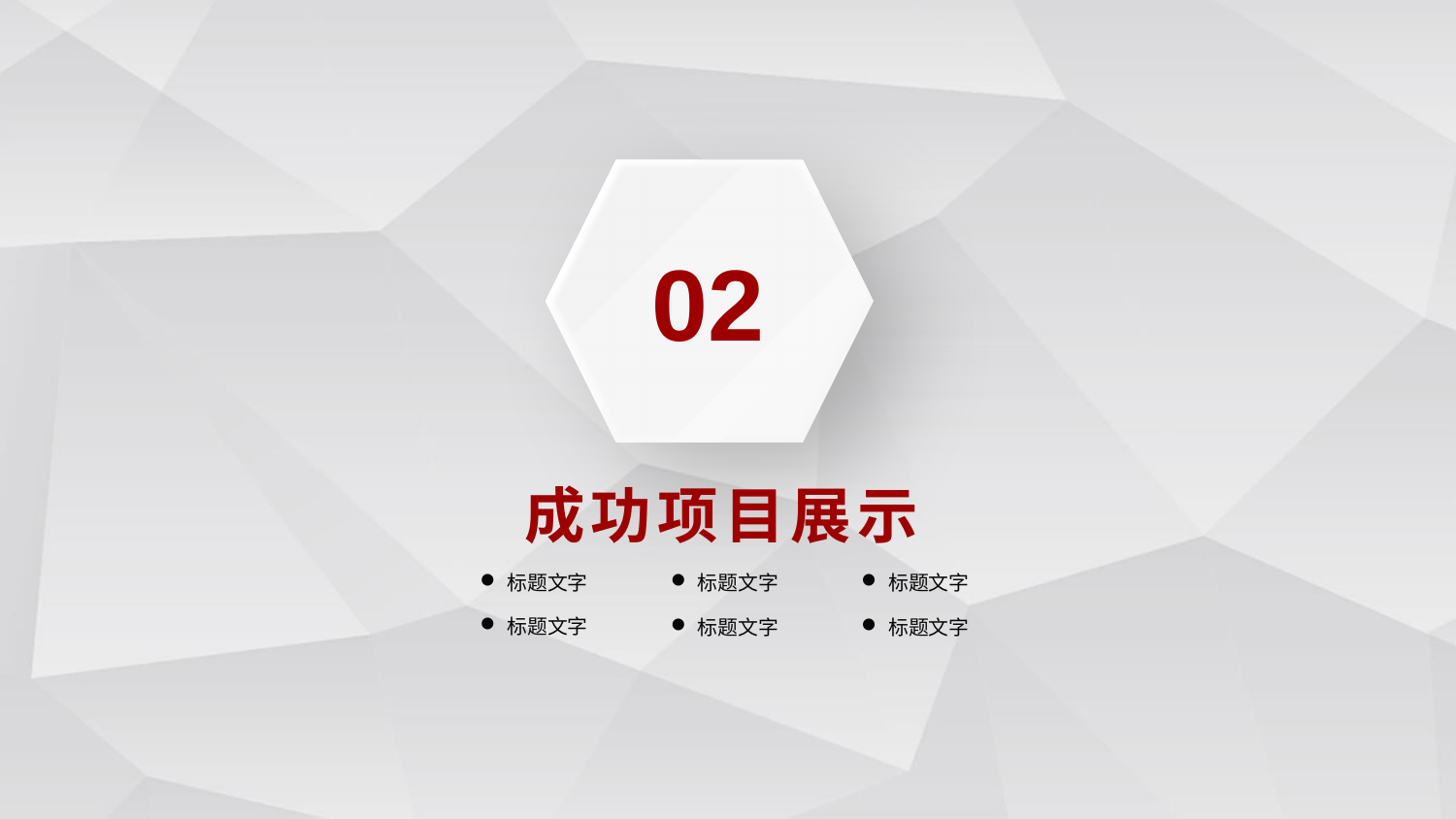

02
成功项目展示
标题文字
标题文字
标题文字
标题文字
标题文字
标题文字